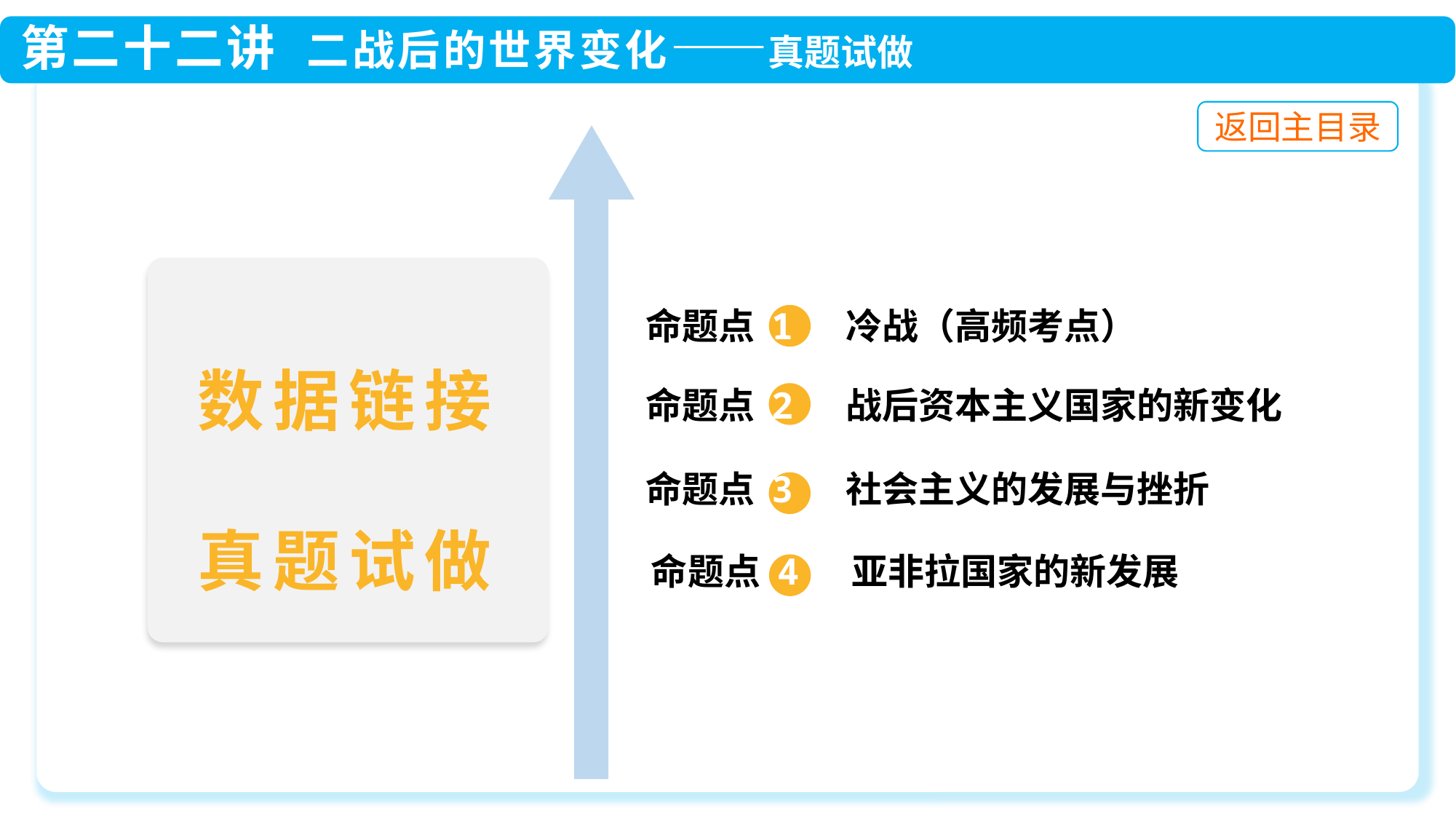

命题点 1  冷战（高频考点）
命题点 2  战后资本主义国家的新变化
命题点 3  社会主义的发展与挫折
命题点 4  亚非拉国家的新发展

数据链接
真题试做